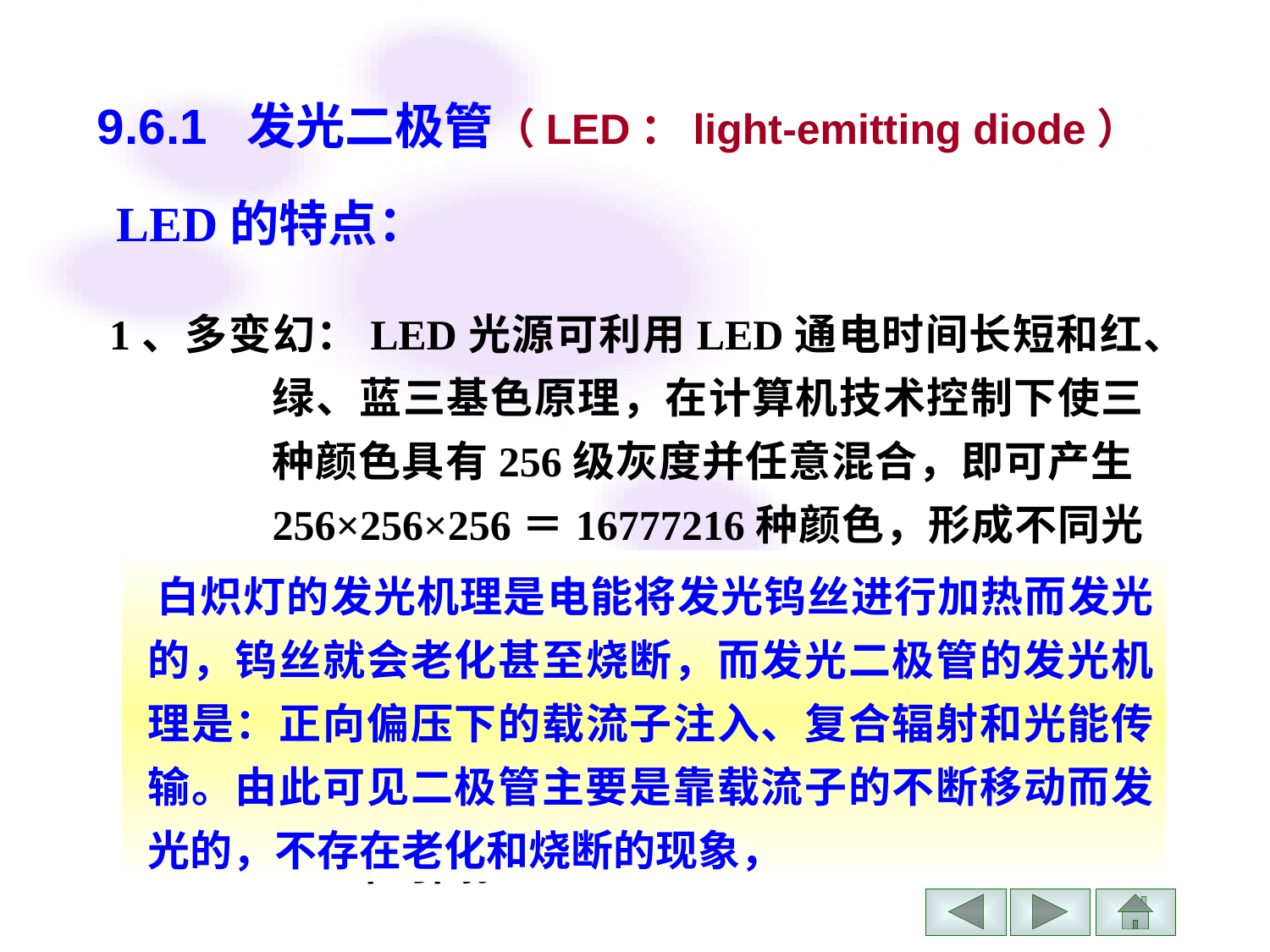

9.6.1  发光二极管（LED：light-emitting diode）
LED的特点：
 1、多变幻：LED光源可利用LED通电时间长短和红、绿、蓝三基色原理，在计算机技术控制下使三种颜色具有256级灰度并任意混合，即可产生256×256×256＝16777216种颜色，形成不同光色的组合变化多端，实现丰富多彩的动态变化效果及各种图像。
 白炽灯的发光机理是电能将发光钨丝进行加热而发光的，钨丝就会老化甚至烧断，而发光二极管的发光机理是：正向偏压下的载流子注入、复合辐射和光能传输。由此可见二极管主要是靠载流子的不断移动而发光的，不存在老化和烧断的现象，
 2、寿命长：LED 光源无灯丝、工作电压低，使用寿命 可达5万到10万小时，也就是5年到10年时间。